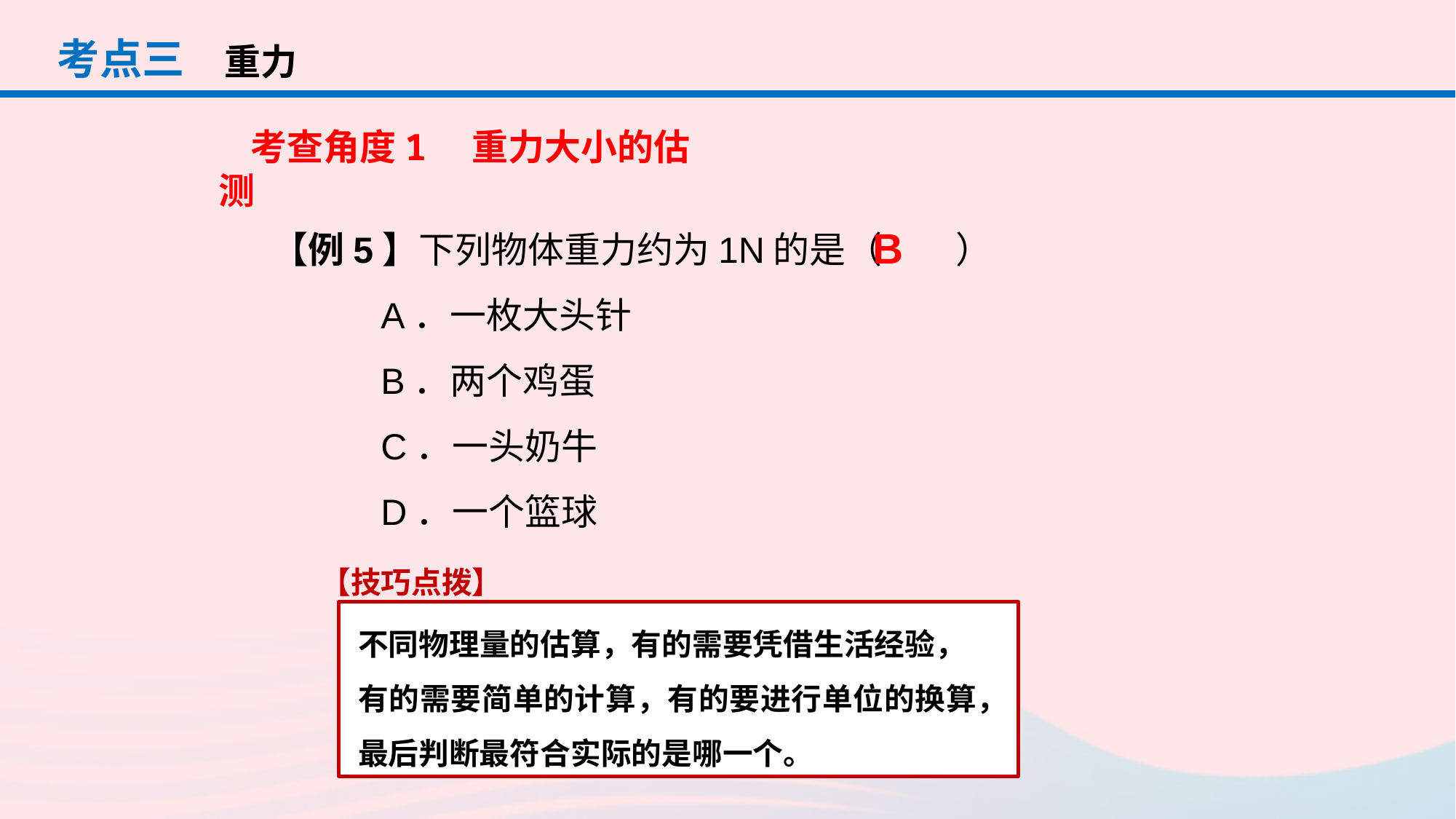

考点三
重力
考查角度1　重力大小的估测
【例5】下列物体重力约为1N的是（　　）
	A．一枚大头针
	B．两个鸡蛋
	C．一头奶牛
	D．一个篮球
B
【技巧点拨】
不同物理量的估算，有的需要凭借生活经验，
有的需要简单的计算，有的要进行单位的换算，最后判断最符合实际的是哪一个。